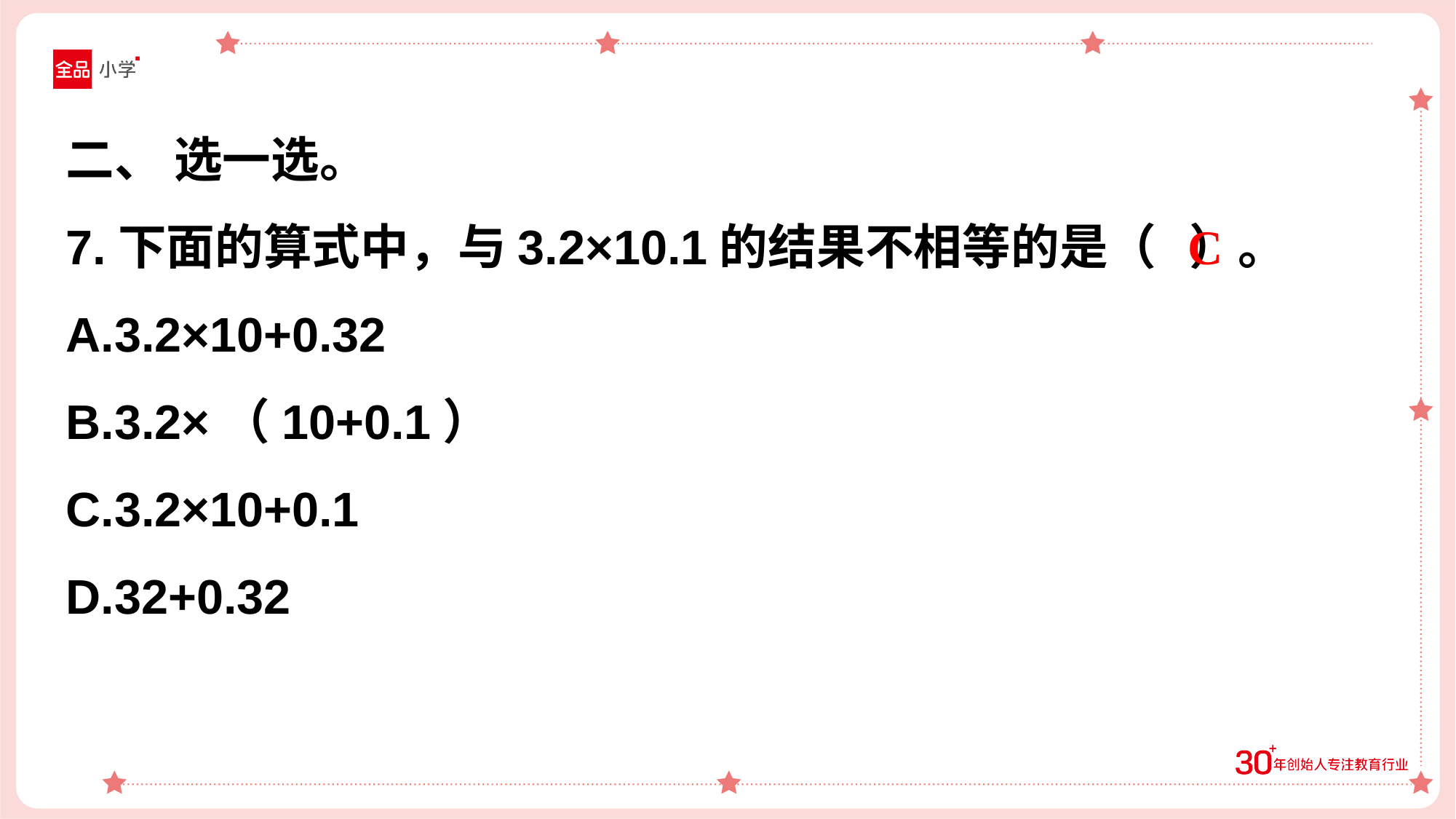

二、 选一选。
7.下面的算式中，与3.2×10.1的结果不相等的是（   ）。
A.3.2×10+0.32
B.3.2×（10+0.1）
C.3.2×10+0.1
D.32+0.32

C